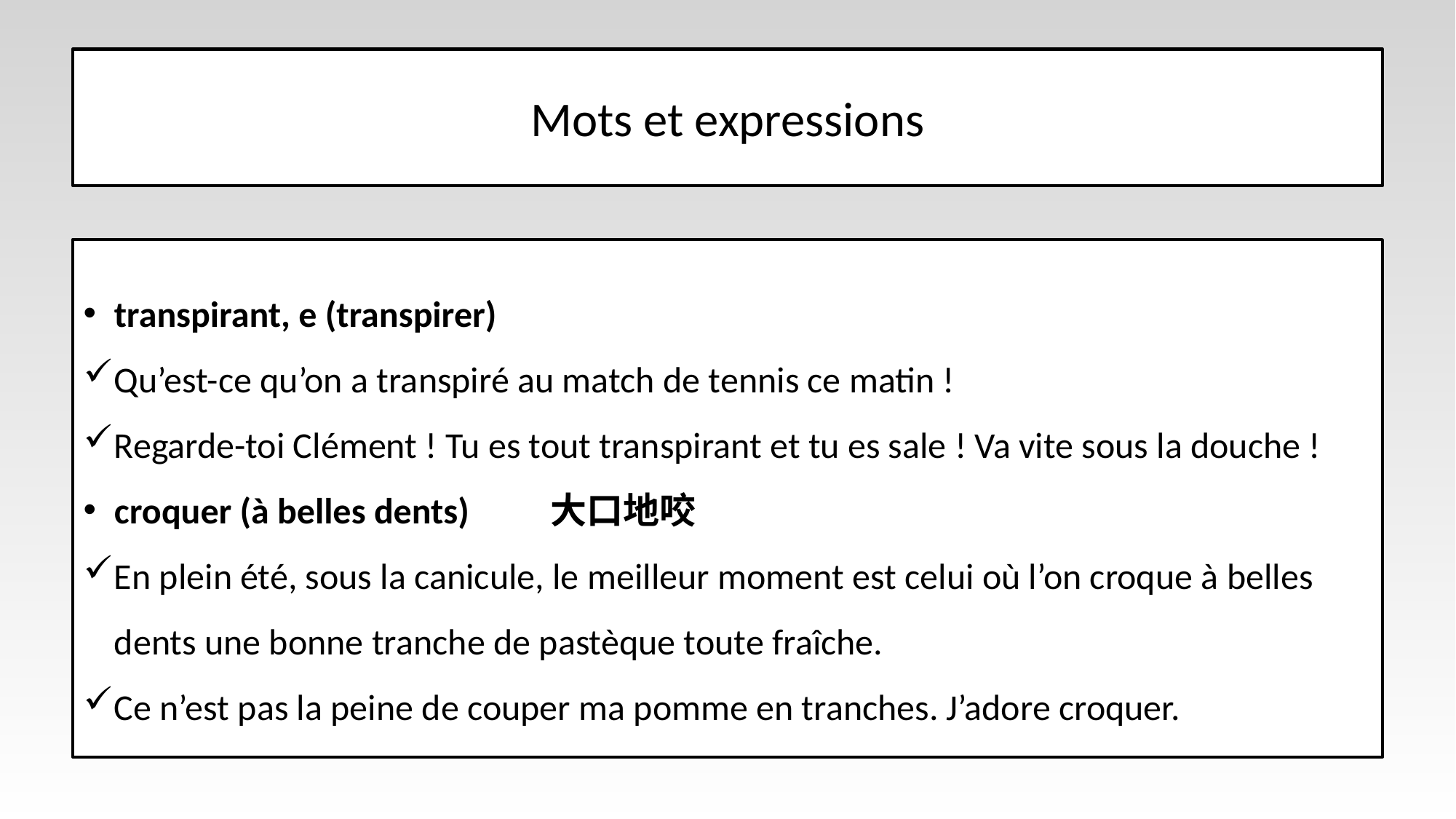

# Mots et expressions
transpirant, e (transpirer)
Qu’est-ce qu’on a transpiré au match de tennis ce matin !
Regarde-toi Clément ! Tu es tout transpirant et tu es sale ! Va vite sous la douche !
croquer (à belles dents)	大口地咬
En plein été, sous la canicule, le meilleur moment est celui où l’on croque à belles dents une bonne tranche de pastèque toute fraîche.
Ce n’est pas la peine de couper ma pomme en tranches. J’adore croquer.